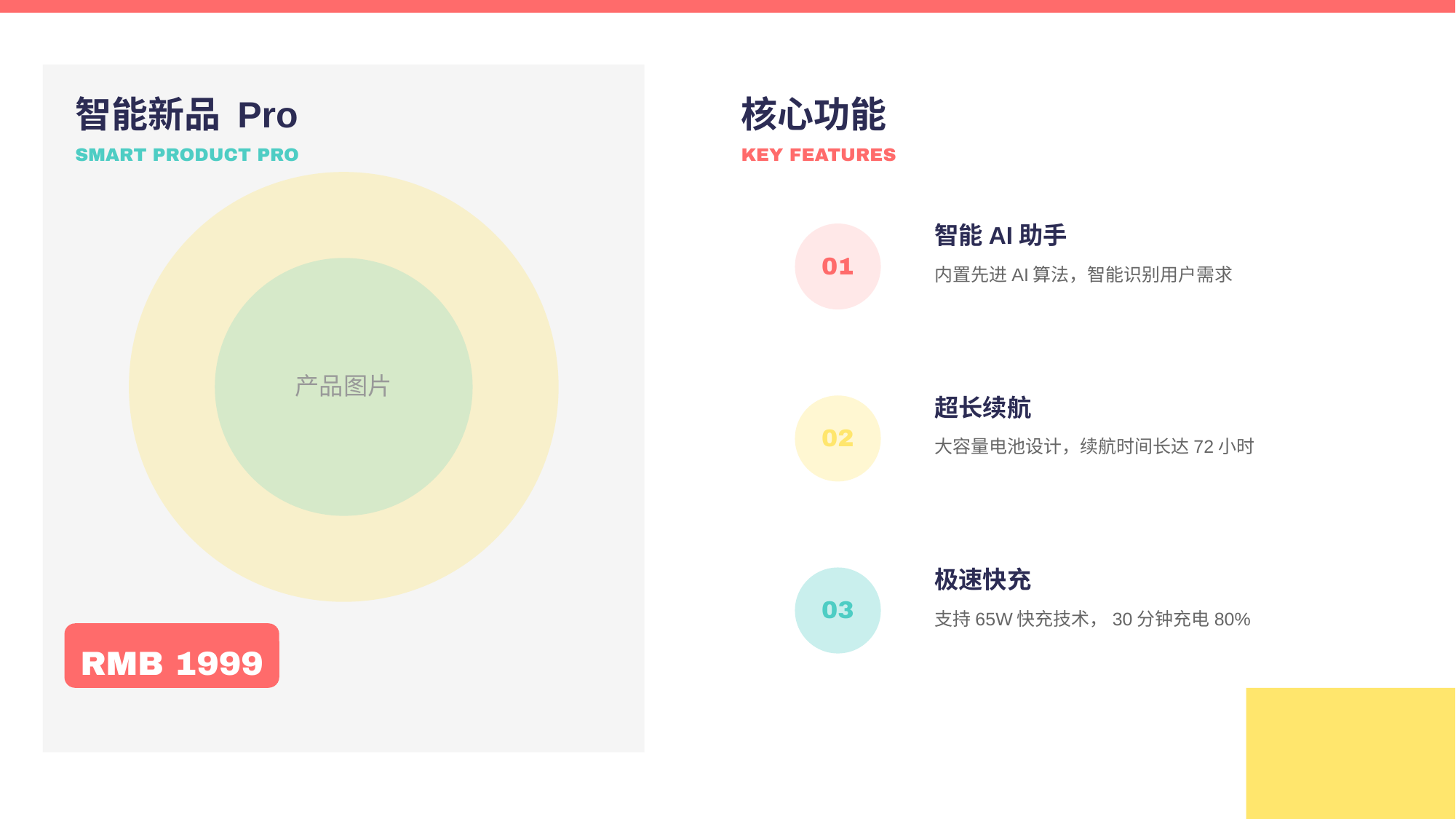

智能新品 Pro
核心功能
SMART PRODUCT PRO
KEY FEATURES

智能AI助手

01

内置先进AI算法，智能识别用户需求
产品图片

超长续航

02
大容量电池设计，续航时间长达72小时

极速快充

03
支持65W快充技术，30分钟充电80%

RMB 1999